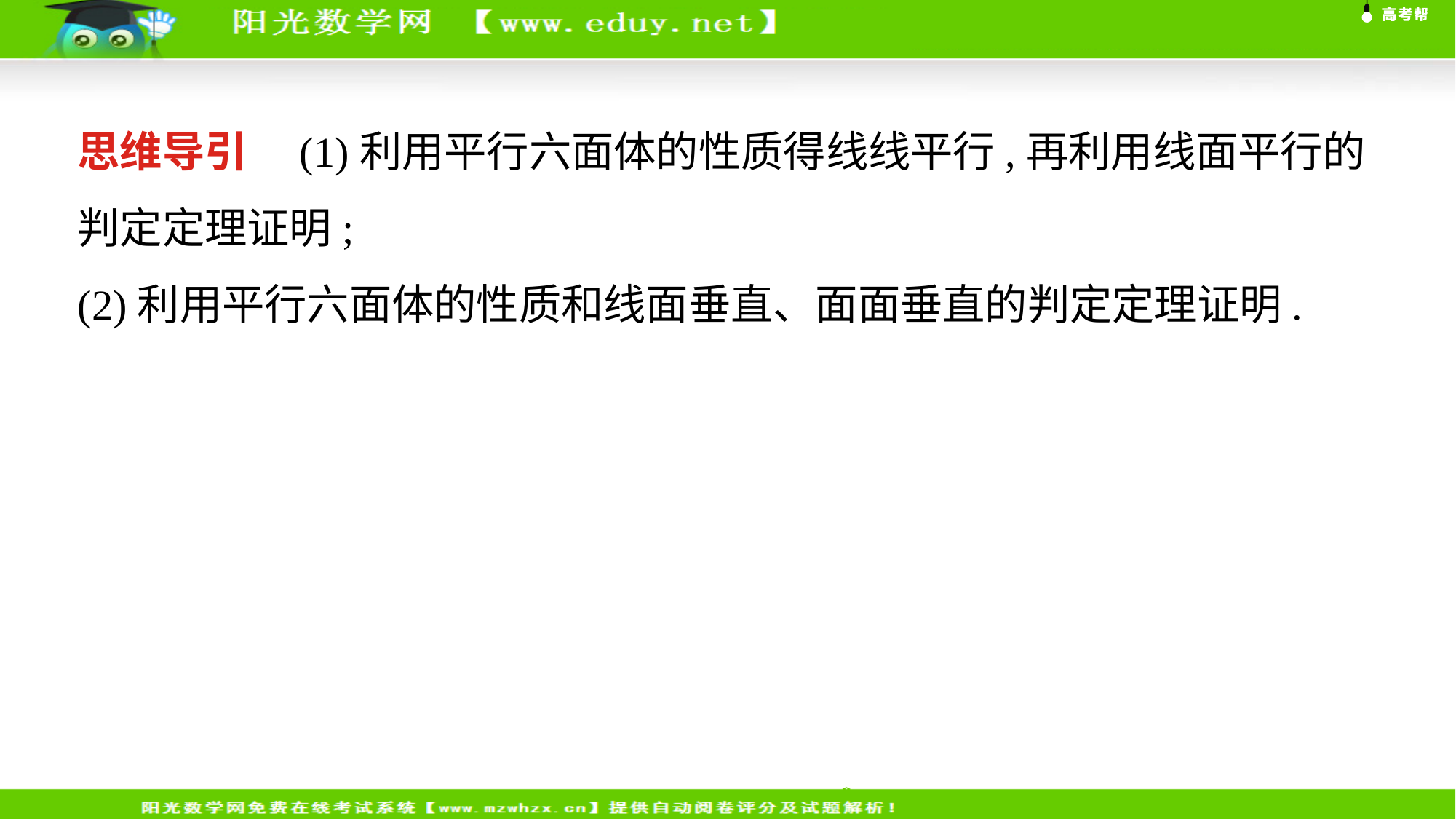

思维导引　(1)利用平行六面体的性质得线线平行,再利用线面平行的判定定理证明;
(2)利用平行六面体的性质和线面垂直、面面垂直的判定定理证明.